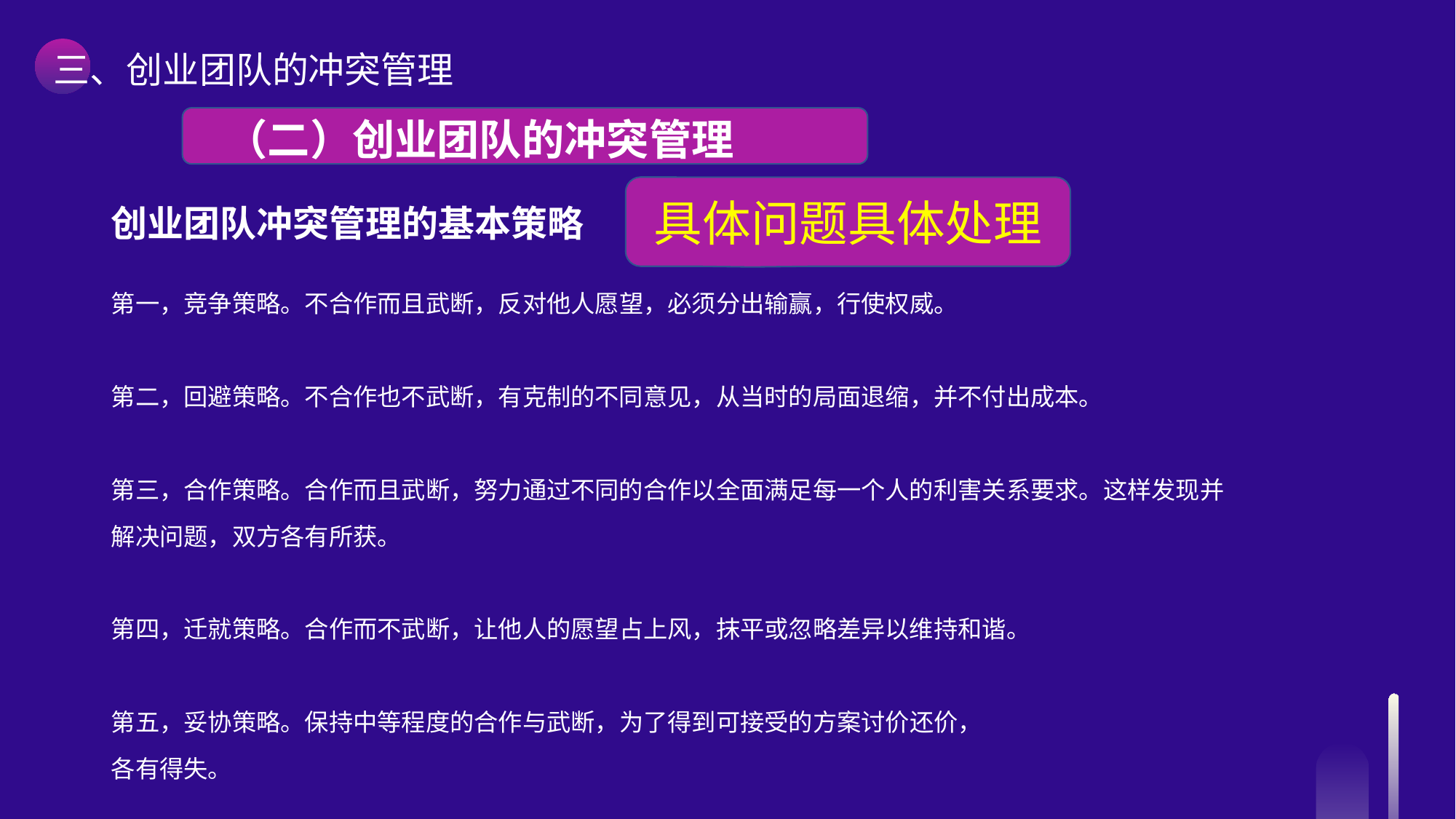

三、创业团队的冲突管理

 （二）创业团队的冲突管理
具体问题具体处理
创业团队冲突管理的基本策略
第一，竞争策略。不合作而且武断，反对他人愿望，必须分出输赢，行使权威。

第二，回避策略。不合作也不武断，有克制的不同意见，从当时的局面退缩，并不付出成本。

第三，合作策略。合作而且武断，努力通过不同的合作以全面满足每一个人的利害关系要求。这样发现并解决问题，双方各有所获。

第四，迁就策略。合作而不武断，让他人的愿望占上风，抹平或忽略差异以维持和谐。

第五，妥协策略。保持中等程度的合作与武断，为了得到可接受的方案讨价还价，
各有得失。